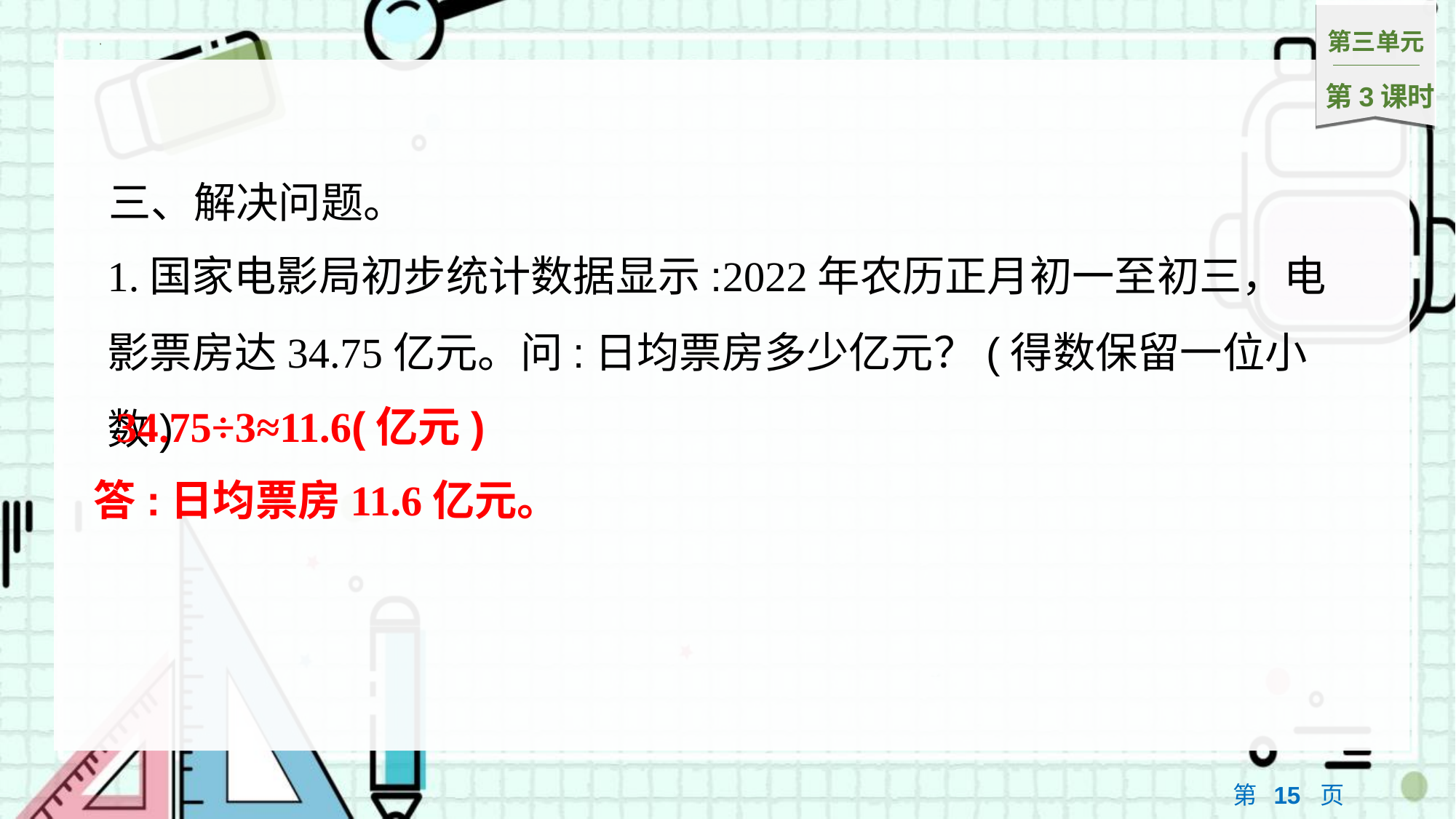

三、解决问题。
1.国家电影局初步统计数据显示:2022年农历正月初一至初三，电影票房达34.75亿元。问:日均票房多少亿元？(得数保留一位小数)
34.75÷3≈11.6(亿元)
答:日均票房11.6亿元。